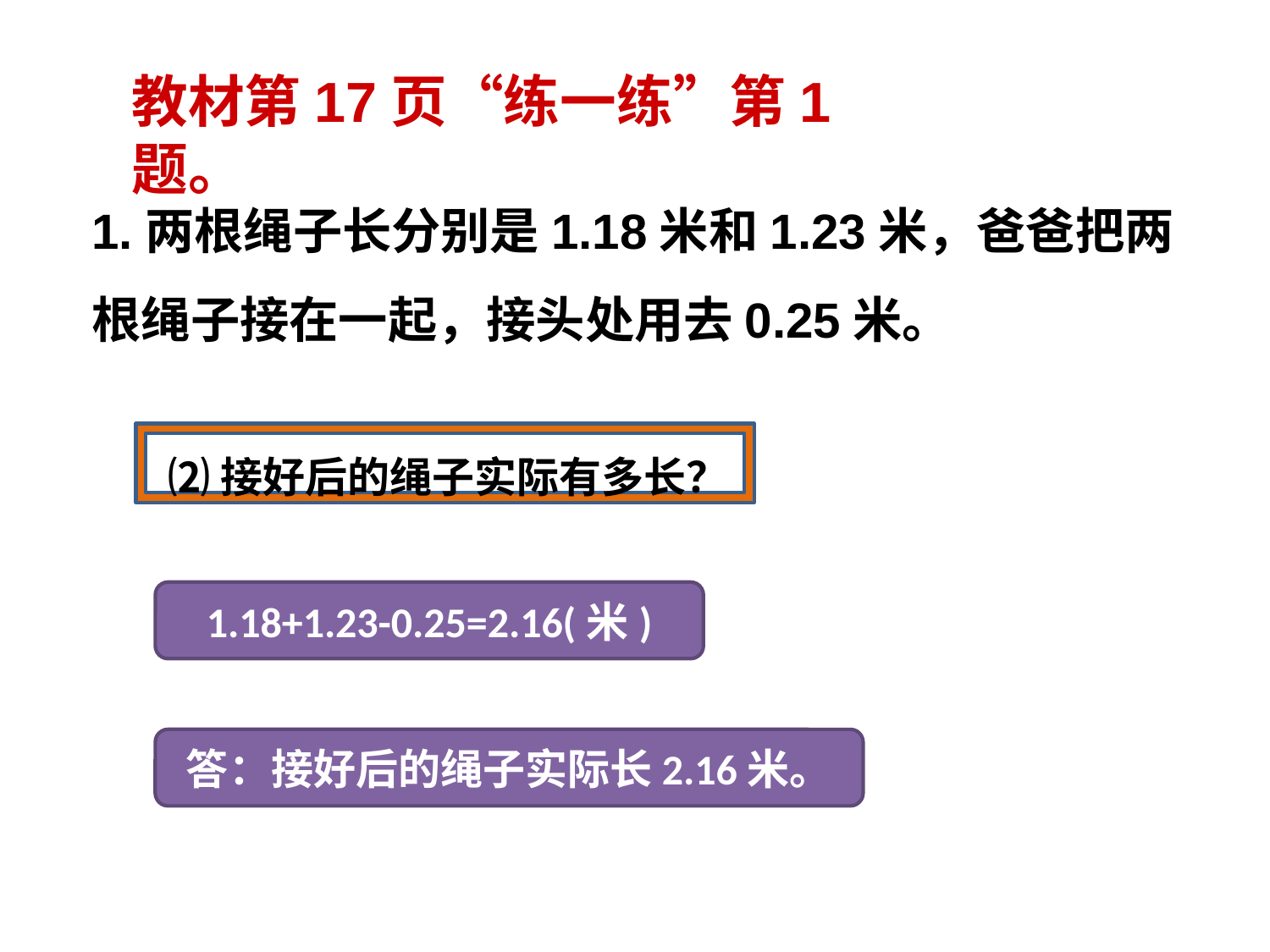

教材第17页“练一练”第1题。
1.两根绳子长分别是1.18米和1.23米，爸爸把两
根绳子接在一起，接头处用去0.25米。
 ⑵接好后的绳子实际有多长？
1.18+1.23-0.25=2.16(米)
答：接好后的绳子实际长2.16米。